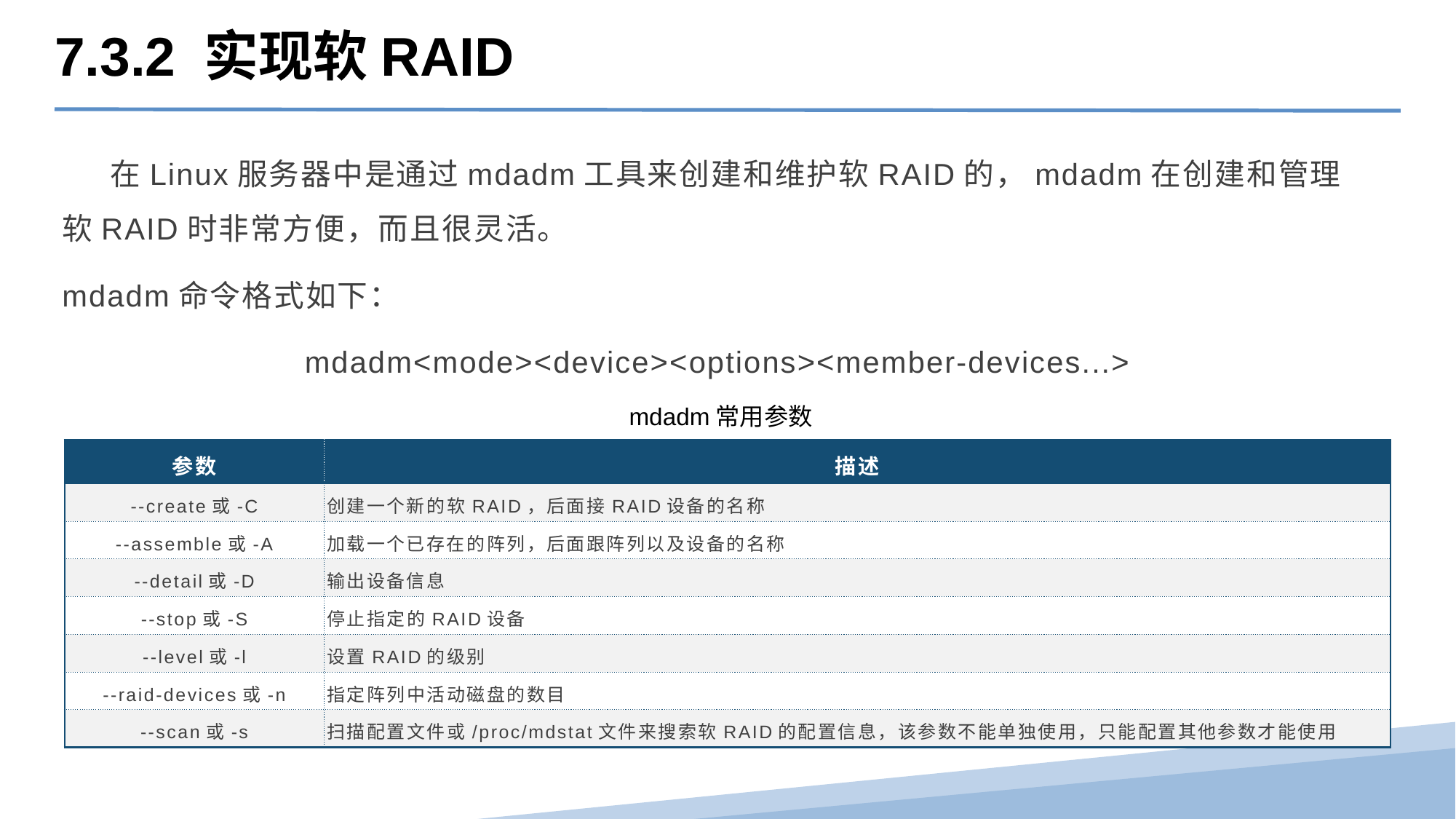

7.3.2 实现软RAID
     在Linux服务器中是通过mdadm工具来创建和维护软RAID的，mdadm在创建和管理软RAID时非常方便，而且很灵活。
mdadm命令格式如下：
mdadm<mode><device><options><member-devices...>
 mdadm常用参数
| 参数 | 描述 |
| --- | --- |
| --create或-C | 创建一个新的软RAID，后面接RAID设备的名称 |
| --assemble或-A | 加载一个已存在的阵列，后面跟阵列以及设备的名称 |
| --detail或-D | 输出设备信息 |
| --stop或-S | 停止指定的RAID设备 |
| --level或-l | 设置RAID的级别 |
| --raid-devices或-n | 指定阵列中活动磁盘的数目 |
| --scan或-s | 扫描配置文件或/proc/mdstat文件来搜索软RAID的配置信息，该参数不能单独使用，只能配置其他参数才能使用 |